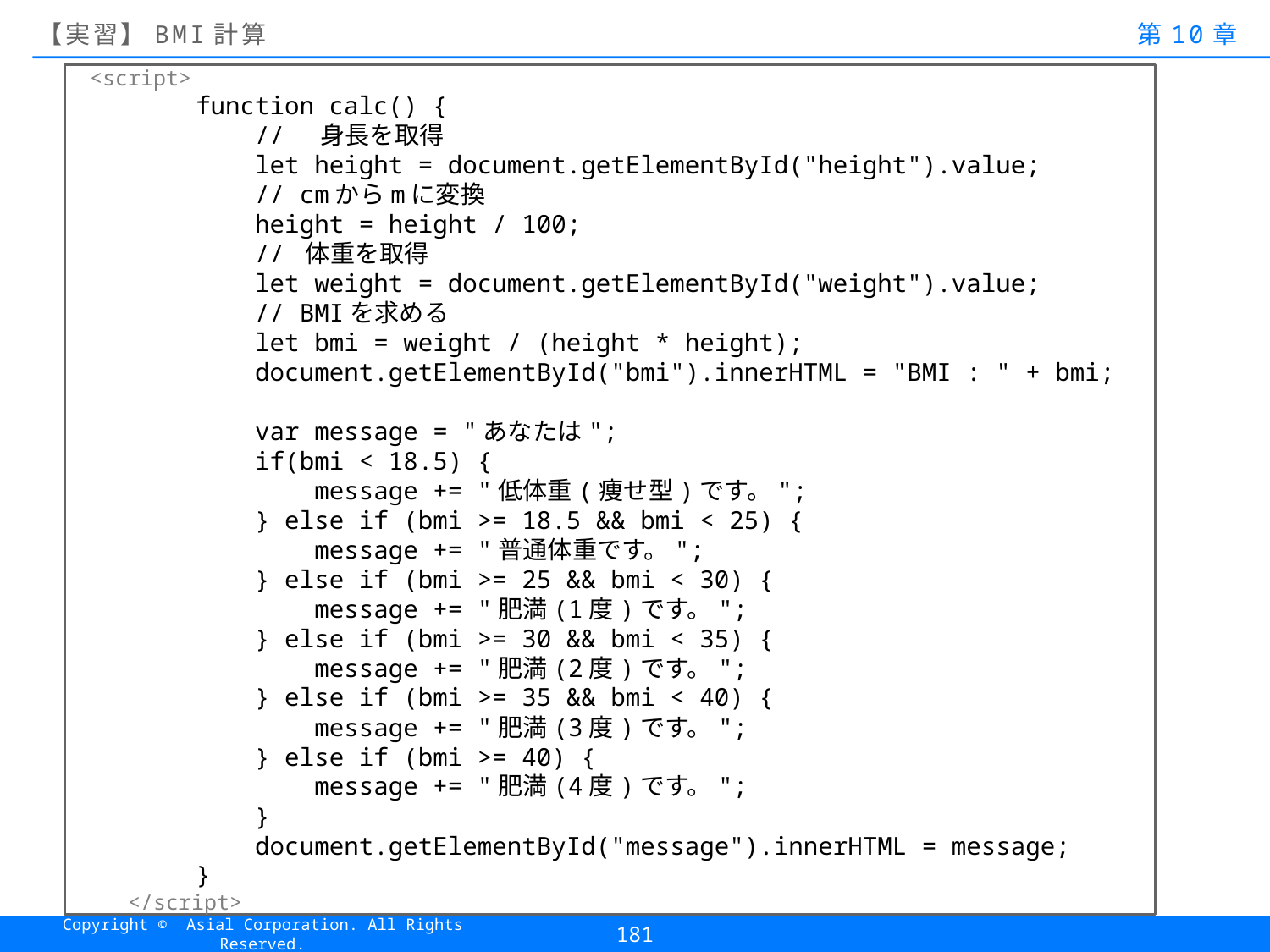

# 【実習】BMI計算
第10章
 <script>
        function calc() {
            //  身長を取得
            let height = document.getElementById("height").value;
            // cmからmに変換
            height = height / 100;
            // 体重を取得
            let weight = document.getElementById("weight").value;
            // BMIを求める
            let bmi = weight / (height * height);
            document.getElementById("bmi").innerHTML = "BMI : " + bmi;

            var message = "あなたは";
            if(bmi < 18.5) {
                message += "低体重(痩せ型)です。";
            } else if (bmi >= 18.5 && bmi < 25) {
                message += "普通体重です。";
            } else if (bmi >= 25 && bmi < 30) {
                message += "肥満(1度)です。";
            } else if (bmi >= 30 && bmi < 35) {
                message += "肥満(2度)です。";
            } else if (bmi >= 35 && bmi < 40) {
                message += "肥満(3度)です。";
            } else if (bmi >= 40) {
                message += "肥満(4度)です。";
            }
            document.getElementById("message").innerHTML = message;
        }
    </script>
181